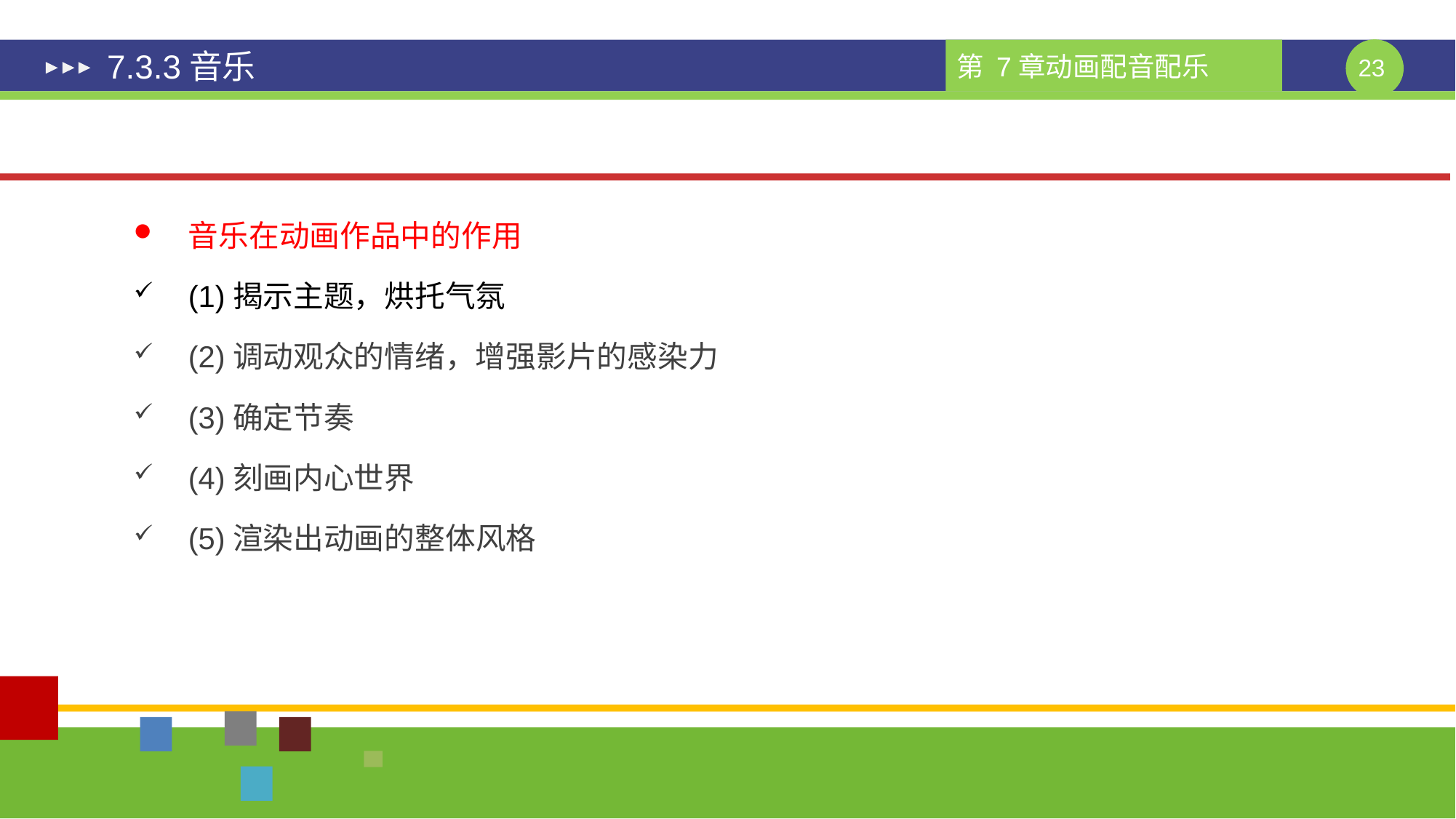

# 7.3.3音乐

音乐在动画作品中的作用
(1)揭示主题，烘托气氛
(2)调动观众的情绪，增强影片的感染力
(3)确定节奏
(4)刻画内心世界
(5)渲染出动画的整体风格